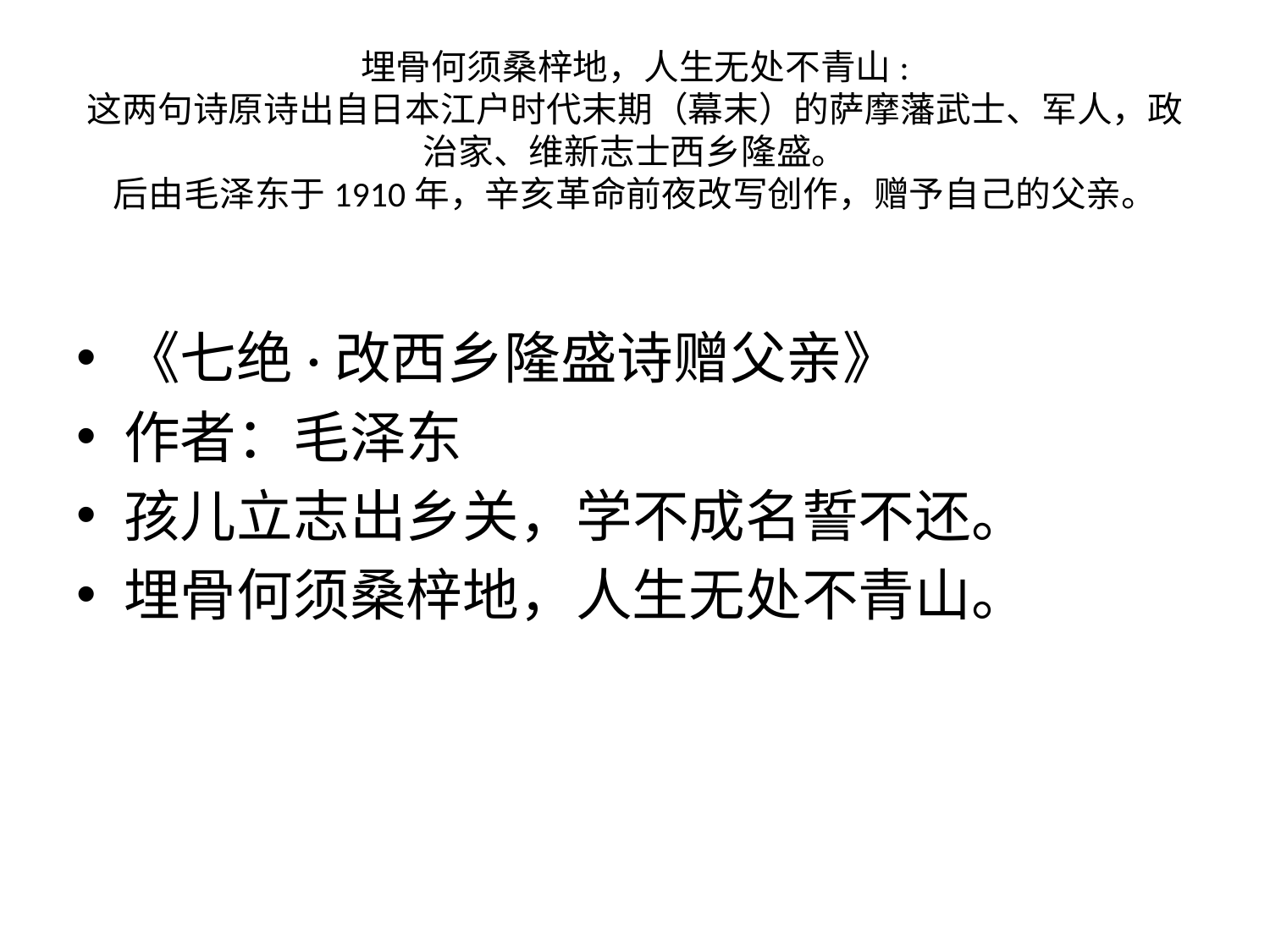

# 埋骨何须桑梓地，人生无处不青山: 这两句诗原诗出自日本江户时代末期（幕末）的萨摩藩武士、军人，政治家、维新志士西乡隆盛。 后由毛泽东于1910年，辛亥革命前夜改写创作，赠予自己的父亲。
《七绝·改西乡隆盛诗赠父亲》
作者：毛泽东
孩儿立志出乡关，学不成名誓不还。
埋骨何须桑梓地，人生无处不青山。